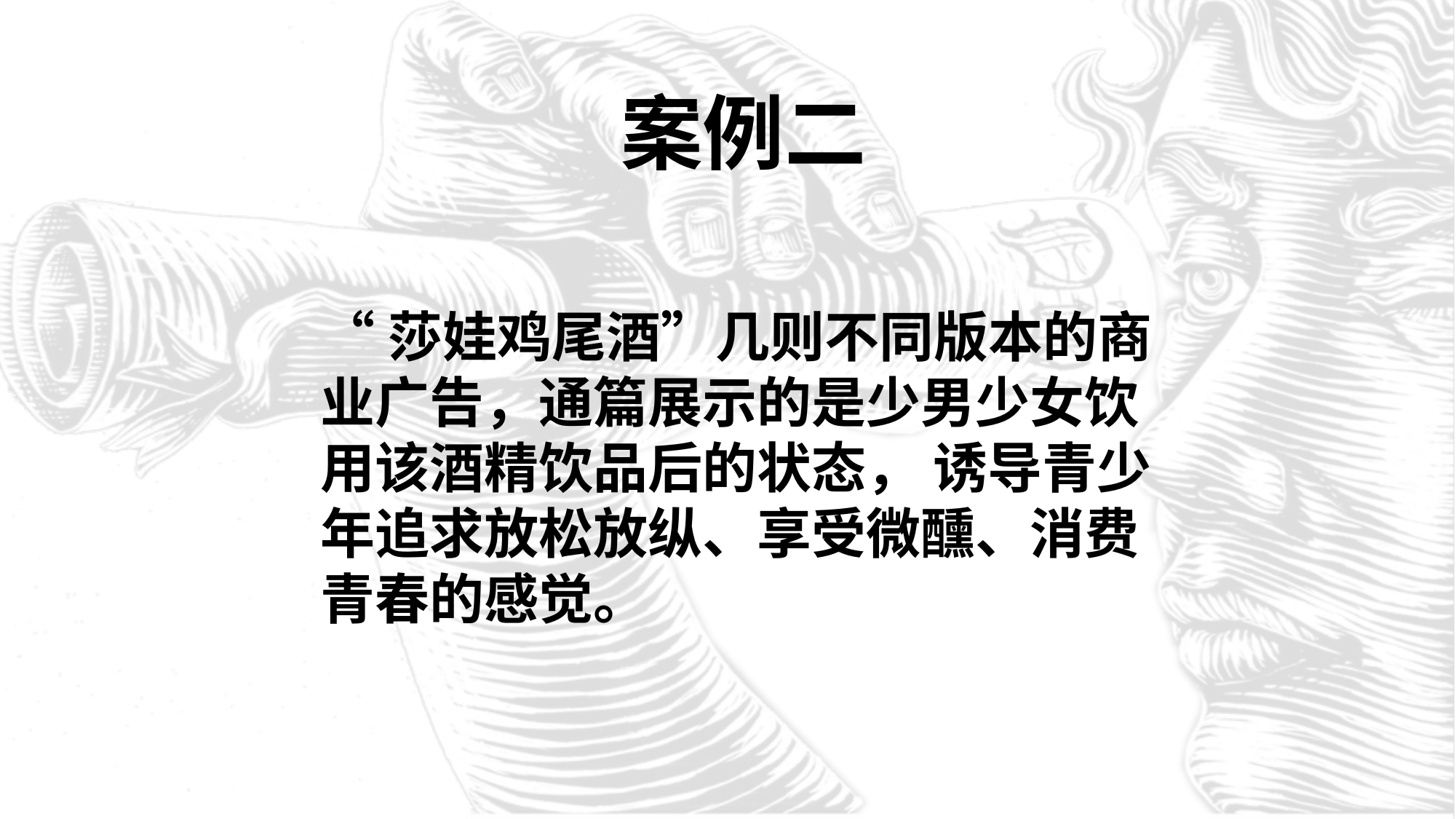

案例二
“莎娃鸡尾酒”几则不同版本的商业广告，通篇展示的是少男少女饮用该酒精饮品后的状态， 诱导青少年追求放松放纵、享受微醺、消费青春的感觉。